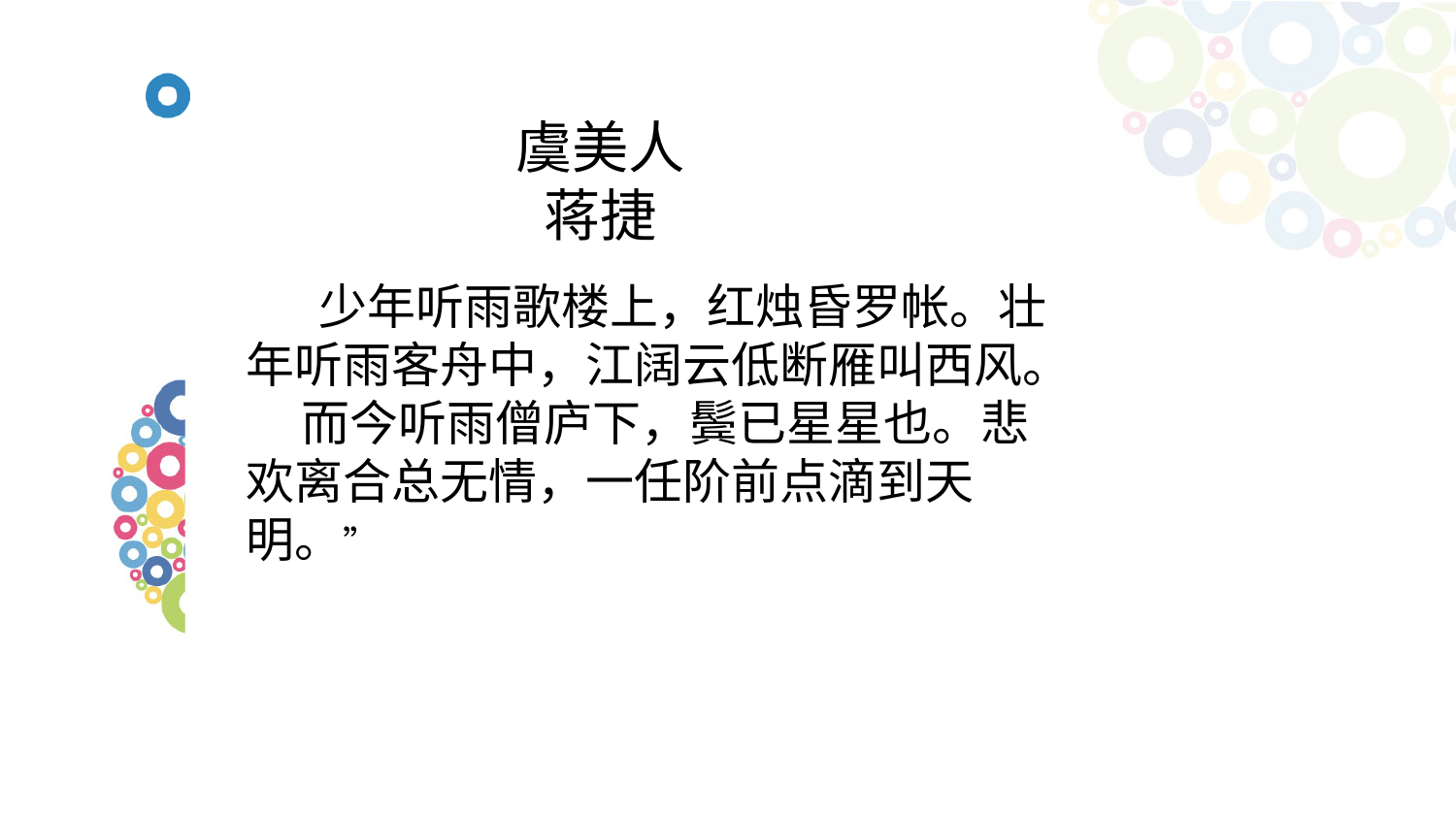

# 虞美人 蒋捷
　　少年听雨歌楼上，红烛昏罗帐。壮年听雨客舟中，江阔云低断雁叫西风。
    而今听雨僧庐下，鬓已星星也。悲欢离合总无情，一任阶前点滴到天明。”